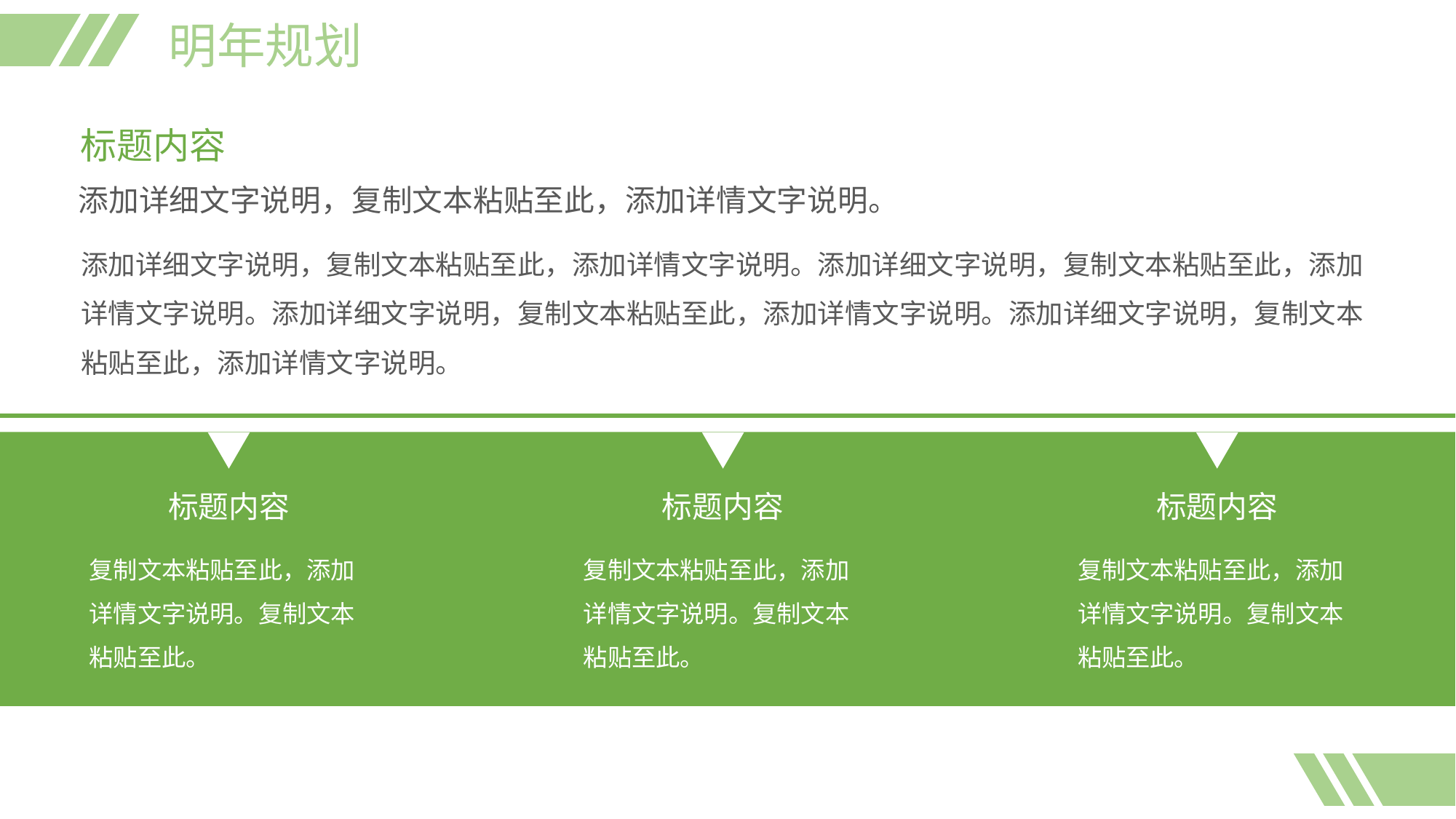

明年规划

标题内容
添加详细文字说明，复制文本粘贴至此，添加详情文字说明。
添加详细文字说明，复制文本粘贴至此，添加详情文字说明。添加详细文字说明，复制文本粘贴至此，添加详情文字说明。添加详细文字说明，复制文本粘贴至此，添加详情文字说明。添加详细文字说明，复制文本粘贴至此，添加详情文字说明。

标题内容
复制文本粘贴至此，添加详情文字说明。复制文本粘贴至此。

标题内容
复制文本粘贴至此，添加详情文字说明。复制文本粘贴至此。

标题内容
复制文本粘贴至此，添加详情文字说明。复制文本粘贴至此。